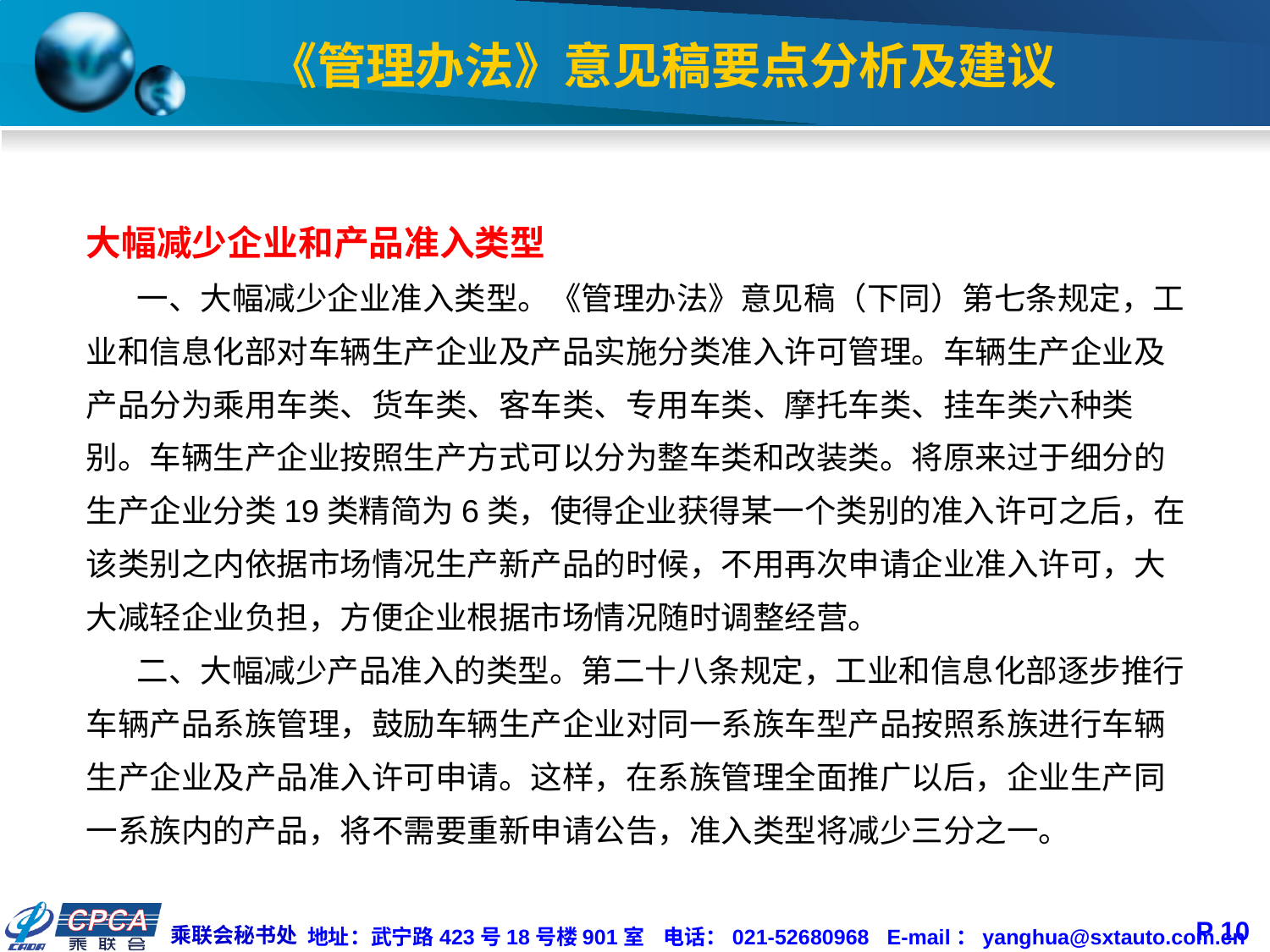

# 《管理办法》意见稿要点分析及建议
大幅减少企业和产品准入类型
      一、大幅减少企业准入类型。《管理办法》意见稿（下同）第七条规定，工业和信息化部对车辆生产企业及产品实施分类准入许可管理。车辆生产企业及产品分为乘用车类、货车类、客车类、专用车类、摩托车类、挂车类六种类别。车辆生产企业按照生产方式可以分为整车类和改装类。将原来过于细分的生产企业分类19类精简为6类，使得企业获得某一个类别的准入许可之后，在该类别之内依据市场情况生产新产品的时候，不用再次申请企业准入许可，大大减轻企业负担，方便企业根据市场情况随时调整经营。
      二、大幅减少产品准入的类型。第二十八条规定，工业和信息化部逐步推行车辆产品系族管理，鼓励车辆生产企业对同一系族车型产品按照系族进行车辆生产企业及产品准入许可申请。这样，在系族管理全面推广以后，企业生产同一系族内的产品，将不需要重新申请公告，准入类型将减少三分之一。